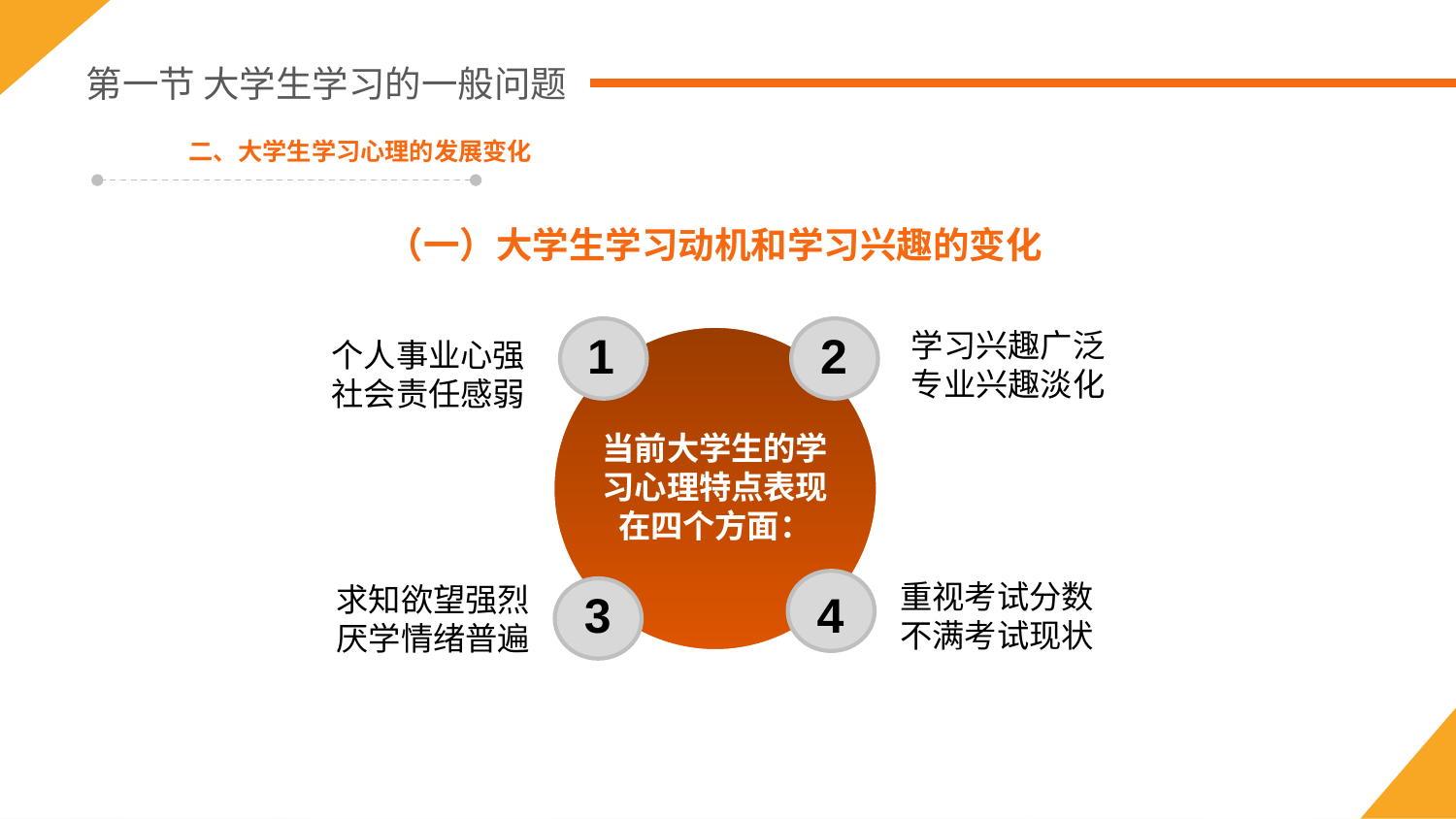

第一节 大学生学习的一般问题
二、大学生学习心理的发展变化
（一）大学生学习动机和学习兴趣的变化
1
2
学习兴趣广泛
专业兴趣淡化

个人事业心强
社会责任感弱
当前大学生的学习心理特点表现在四个方面：
重视考试分数
不满考试现状

 求知欲望强烈
厌学情绪普遍
3
4